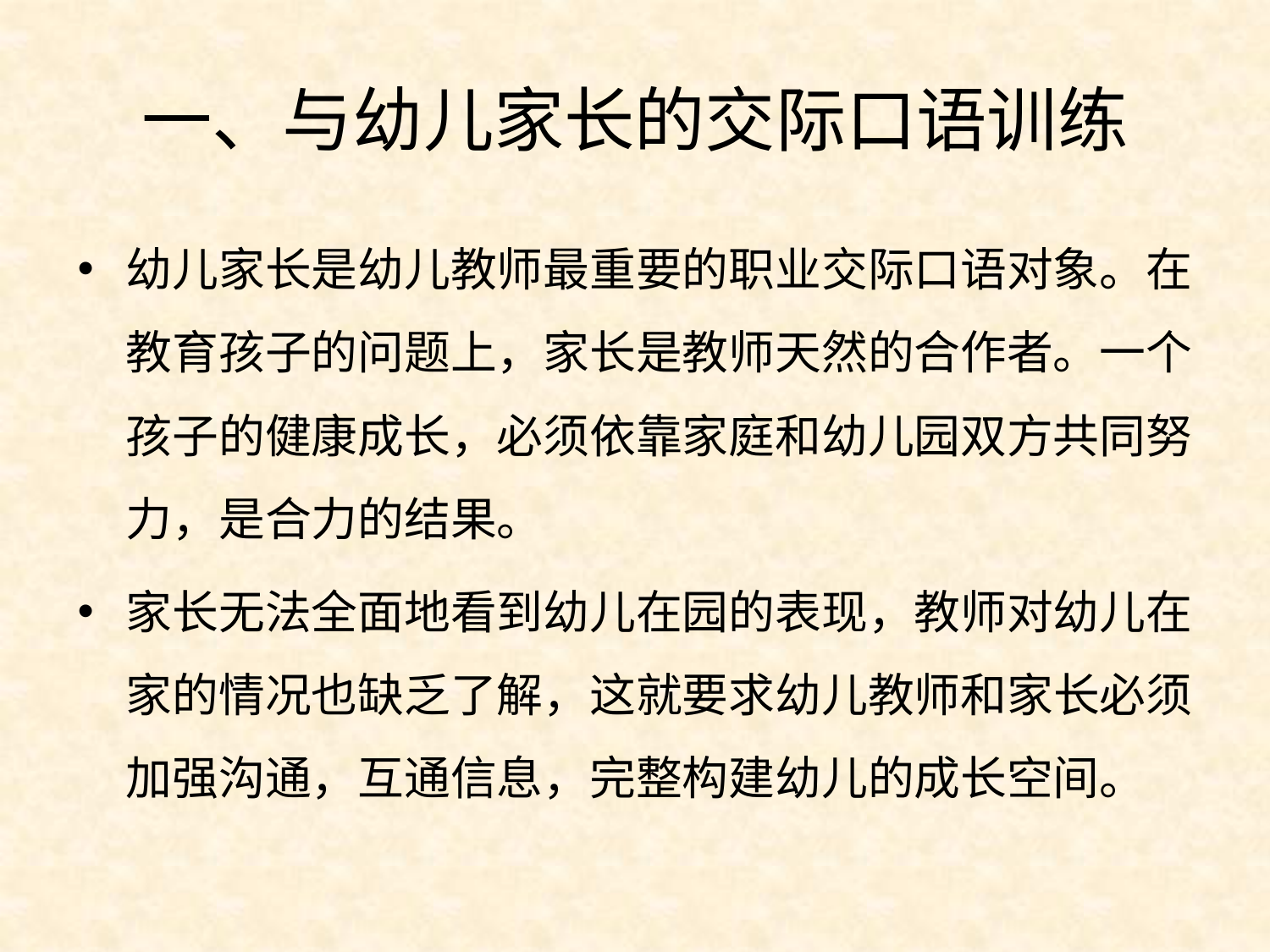

# 一、与幼儿家长的交际口语训练
幼儿家长是幼儿教师最重要的职业交际口语对象。在教育孩子的问题上，家长是教师天然的合作者。一个孩子的健康成长，必须依靠家庭和幼儿园双方共同努力，是合力的结果。
家长无法全面地看到幼儿在园的表现，教师对幼儿在家的情况也缺乏了解，这就要求幼儿教师和家长必须加强沟通，互通信息，完整构建幼儿的成长空间。